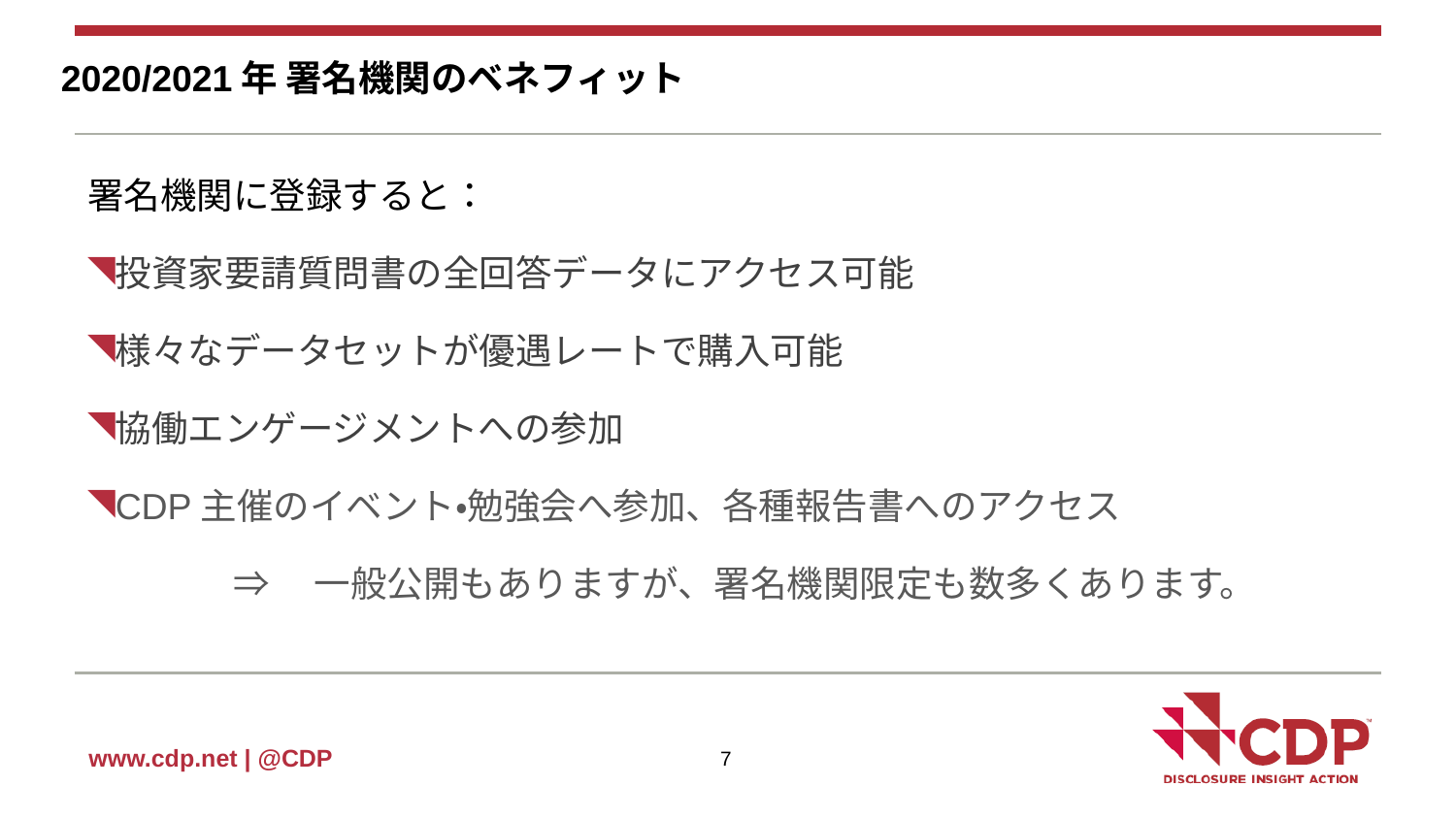

2020/2021年 署名機関のベネフィット
署名機関に登録すると：
投資家要請質問書の全回答データにアクセス可能
様々なデータセットが優遇レートで購入可能
協働エンゲージメントへの参加
CDP主催のイベント・勉強会へ参加、各種報告書へのアクセス
	⇒　一般公開もありますが、署名機関限定も数多くあります。

7